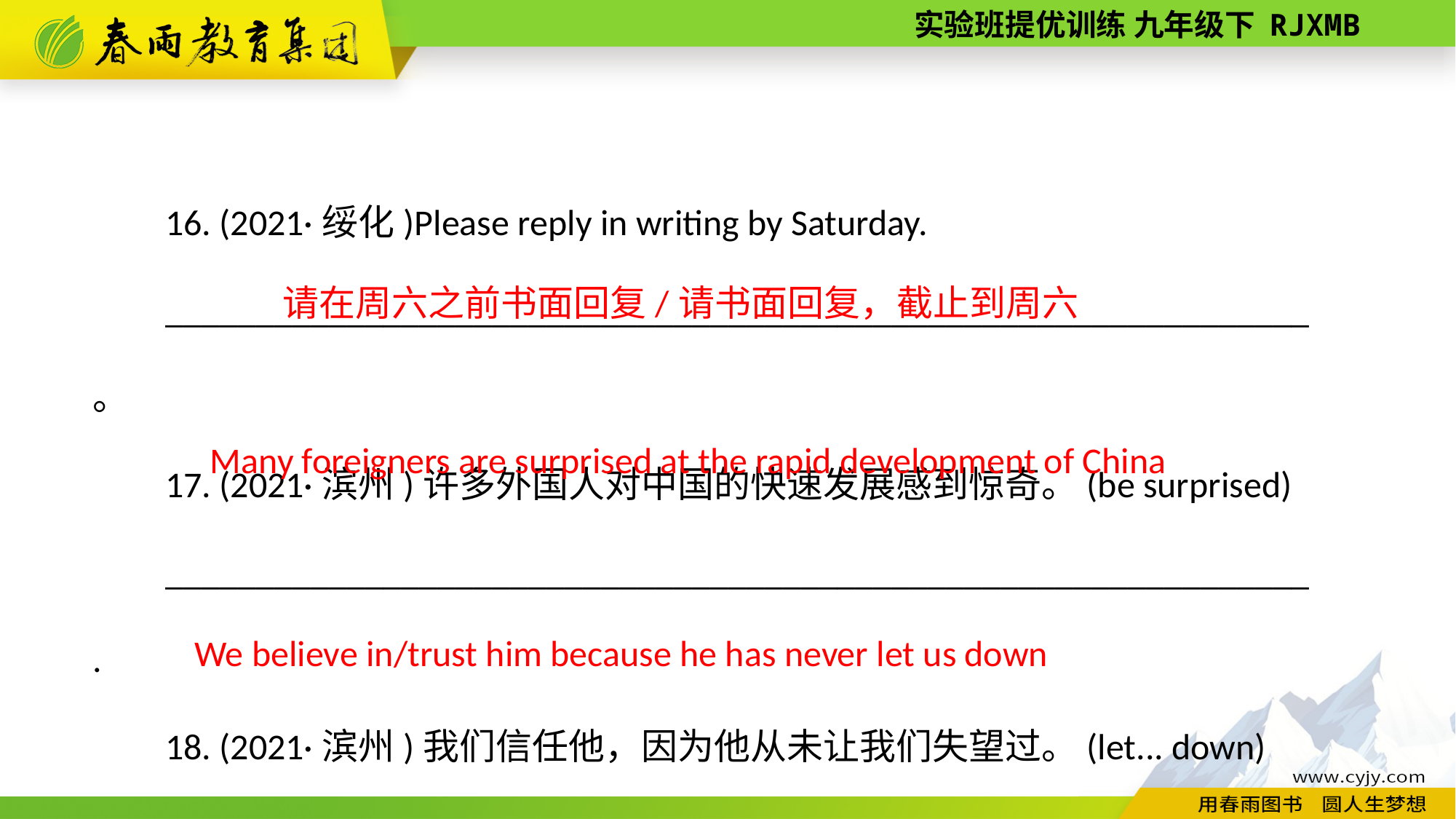

16. (2021·绥化)Please reply in writing by Saturday.
_______________________________________________________________。
17. (2021·滨州)许多外国人对中国的快速发展感到惊奇。(be surprised)
_______________________________________________________________.
18. (2021·滨州)我们信任他，因为他从未让我们失望过。(let... down)
_______________________________________________________________.
请在周六之前书面回复/请书面回复，截止到周六
Many foreigners are surprised at the rapid development of China
We believe in/trust him because he has never let us down